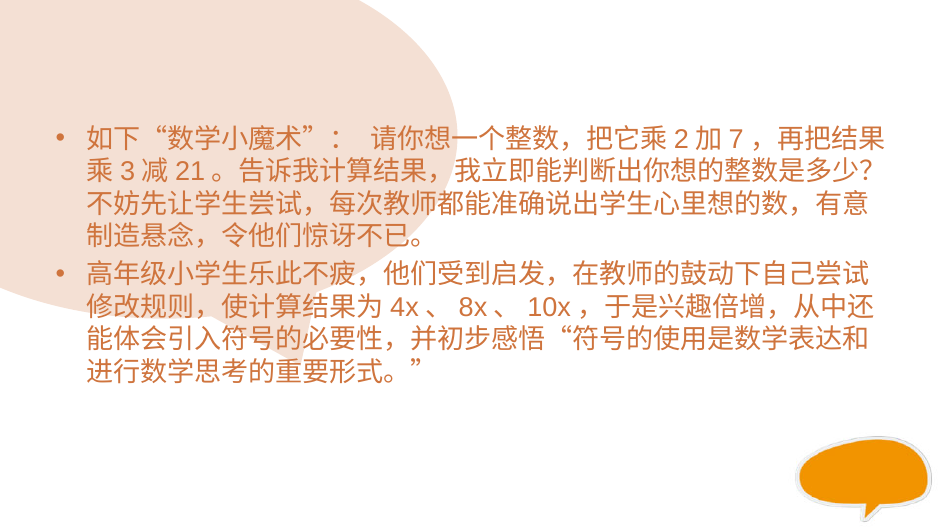

#

如下“数学小魔术”： 请你想一个整数，把它乘2加7，再把结果乘3减21。告诉我计算结果，我立即能判断出你想的整数是多少？不妨先让学生尝试，每次教师都能准确说出学生心里想的数，有意制造悬念，令他们惊讶不已。
高年级小学生乐此不疲，他们受到启发，在教师的鼓动下自己尝试修改规则，使计算结果为4x、8x、10x，于是兴趣倍增，从中还能体会引入符号的必要性，并初步感悟“符号的使用是数学表达和进行数学思考的重要形式。”